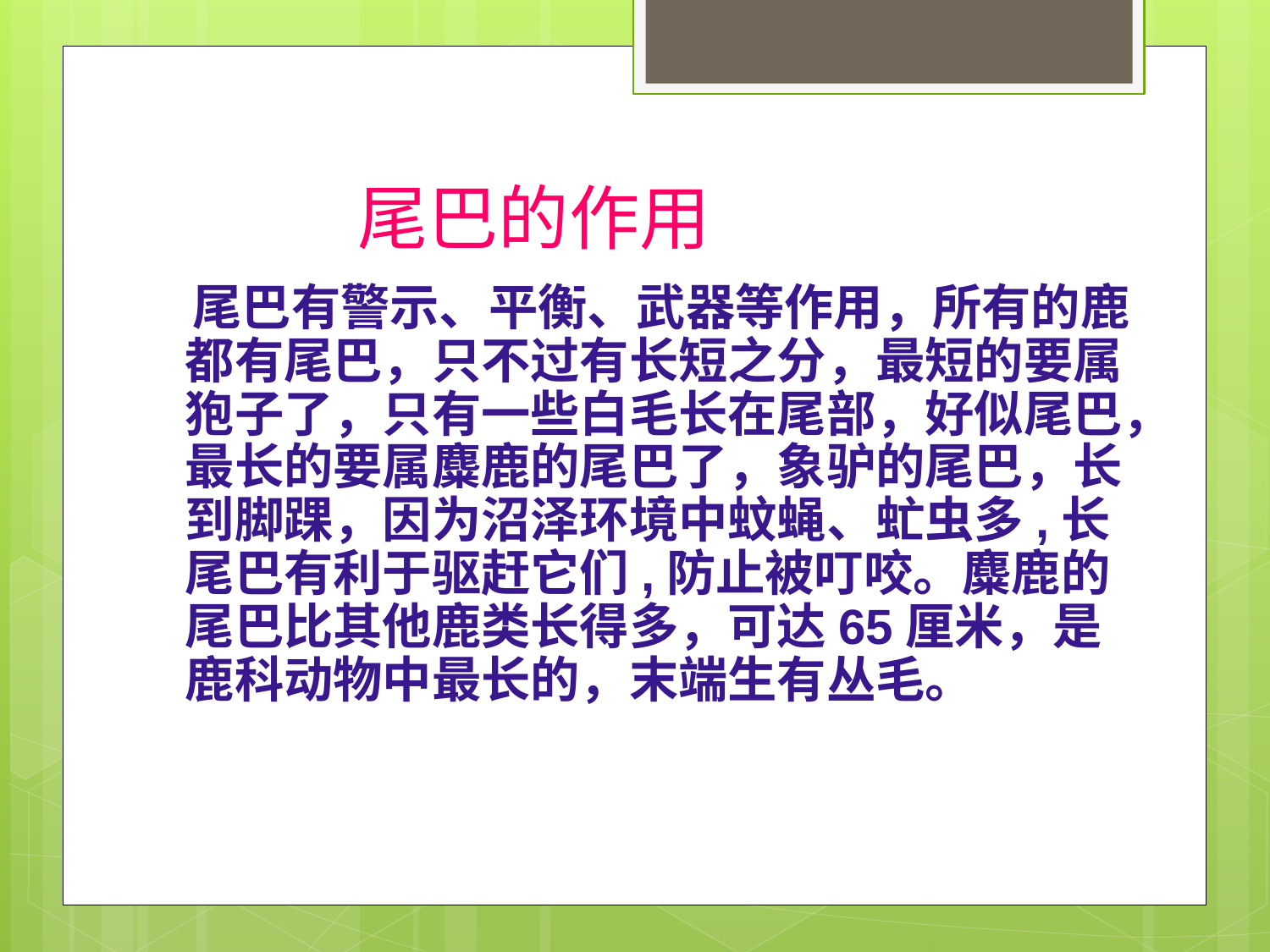

# 尾巴的作用
   尾巴有警示、平衡、武器等作用，所有的鹿都有尾巴，只不过有长短之分，最短的要属狍子了，只有一些白毛长在尾部，好似尾巴，最长的要属麋鹿的尾巴了，象驴的尾巴，长到脚踝，因为沼泽环境中蚊蝇、虻虫多,长尾巴有利于驱赶它们,防止被叮咬。麋鹿的尾巴比其他鹿类长得多，可达65厘米，是鹿科动物中最长的，末端生有丛毛。